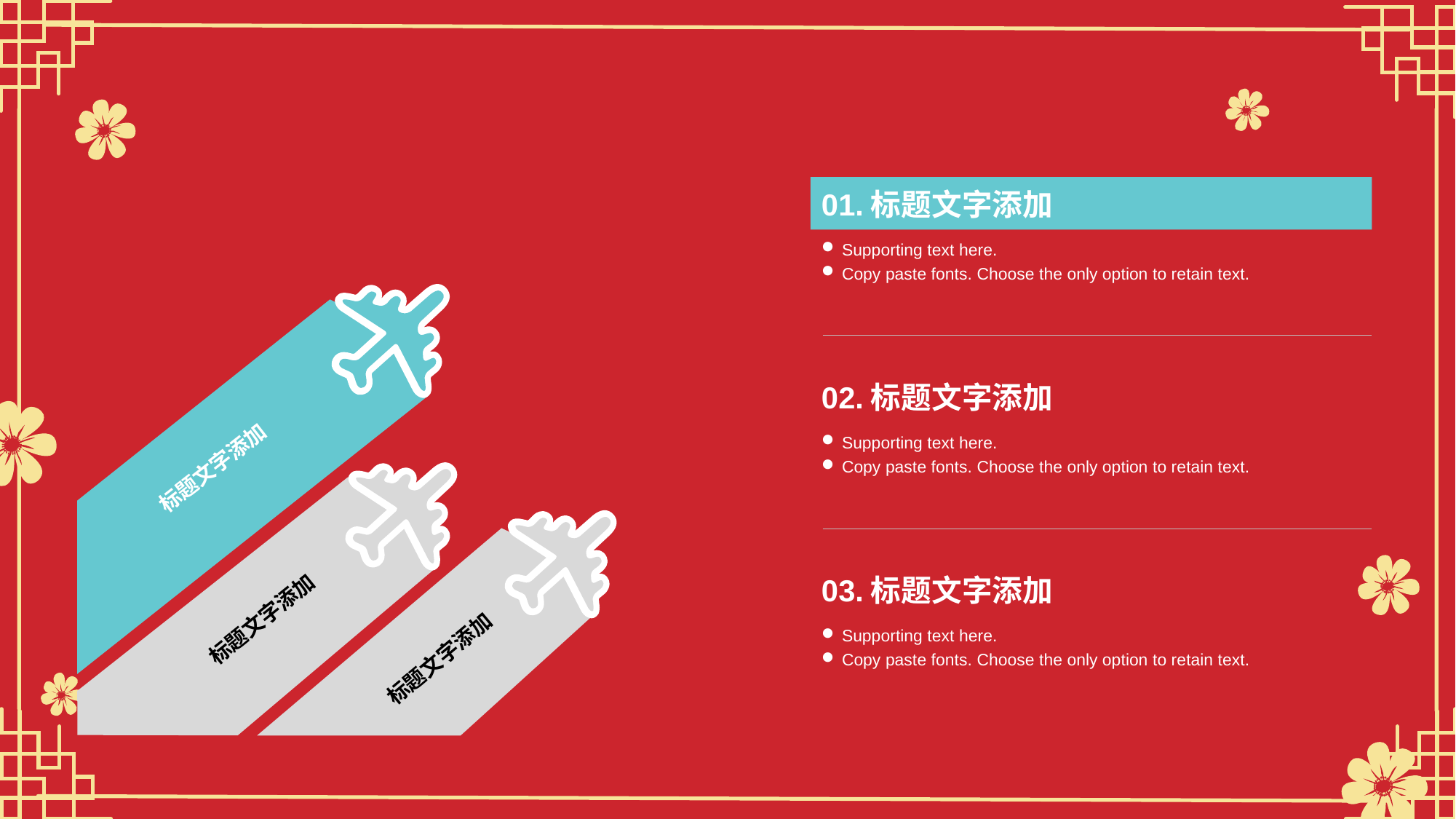

01.标题文字添加
Supporting text here.
Copy paste fonts. Choose the only option to retain text.
02.标题文字添加
Supporting text here.
Copy paste fonts. Choose the only option to retain text.
03.标题文字添加
Supporting text here.
Copy paste fonts. Choose the only option to retain text.

标题文字添加

标题文字添加
标题文字添加